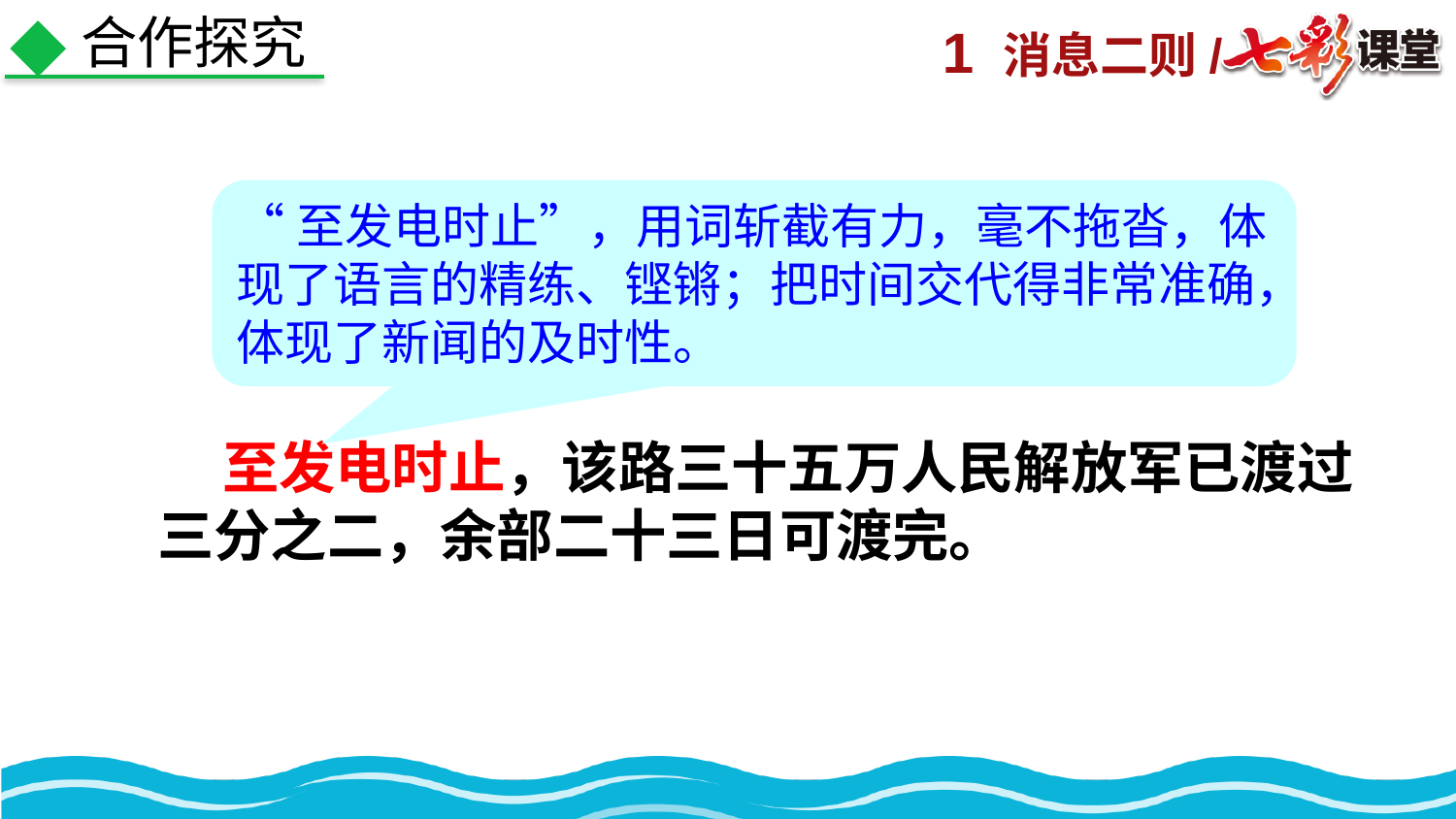

合作探究

“至发电时止”，用词斩截有力，毫不拖沓，体现了语言的精练、铿锵；把时间交代得非常准确，体现了新闻的及时性。

    至发电时止，该路三十五万人民解放军已渡过三分之二，余部二十三日可渡完。